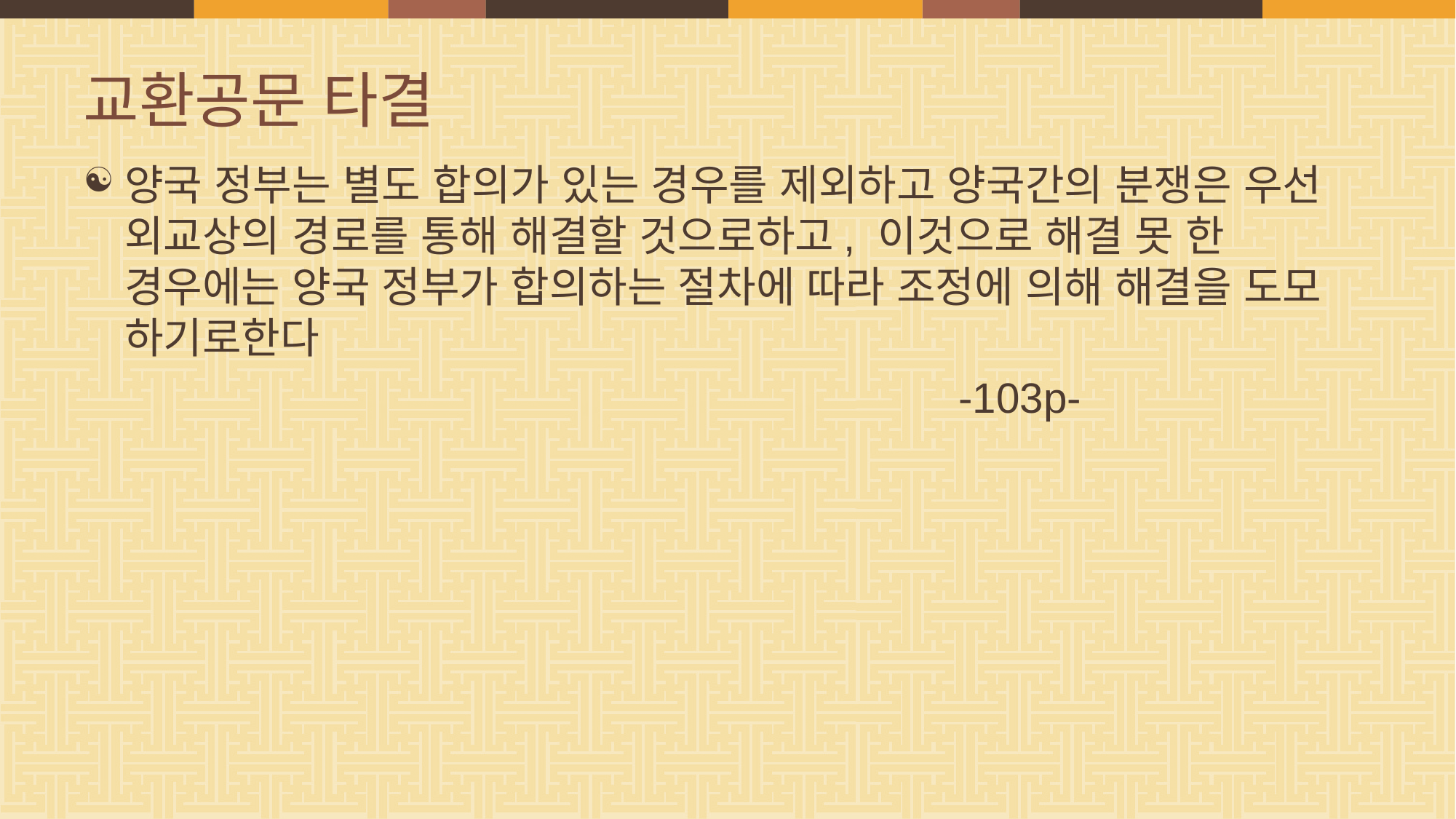

# 교환공문 타결
양국 정부는 별도 합의가 있는 경우를 제외하고 양국간의 분쟁은 우선 외교상의 경로를 통해 해결할 것으로하고, 이것으로 해결 못 한 경우에는 양국 정부가 합의하는 절차에 따라 조정에 의해 해결을 도모 하기로한다
                                                                          -103p-